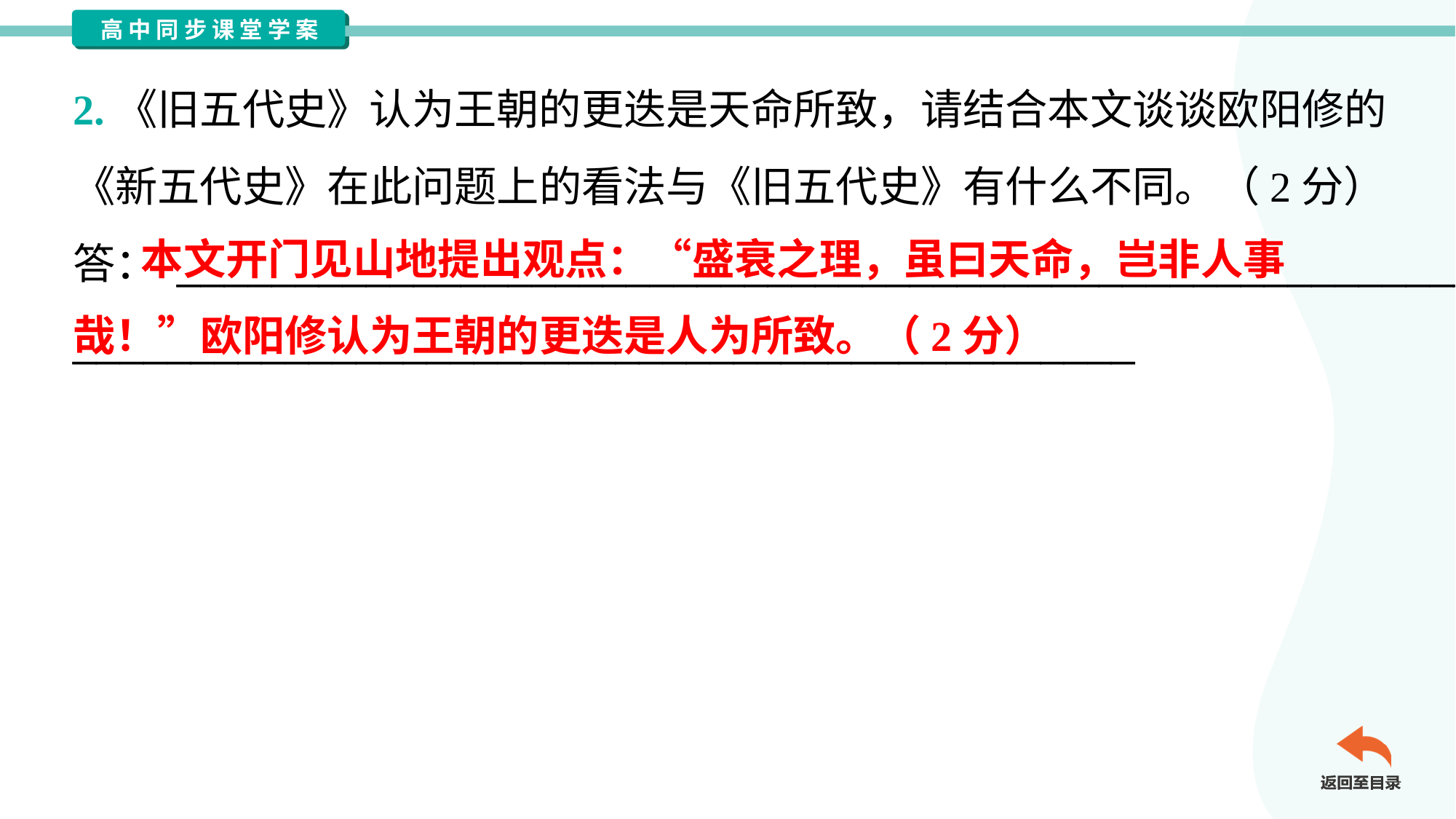

2.《旧五代史》认为王朝的更迭是天命所致，请结合本文谈谈欧阳修的
《新五代史》在此问题上的看法与《旧五代史》有什么不同。（2分）
答： ________________________________________________________
_____________________________________________
      本文开门见山地提出观点：“盛衰之理，虽曰天命，岂非人事哉！”欧阳修认为王朝的更迭是人为所致。（2分）